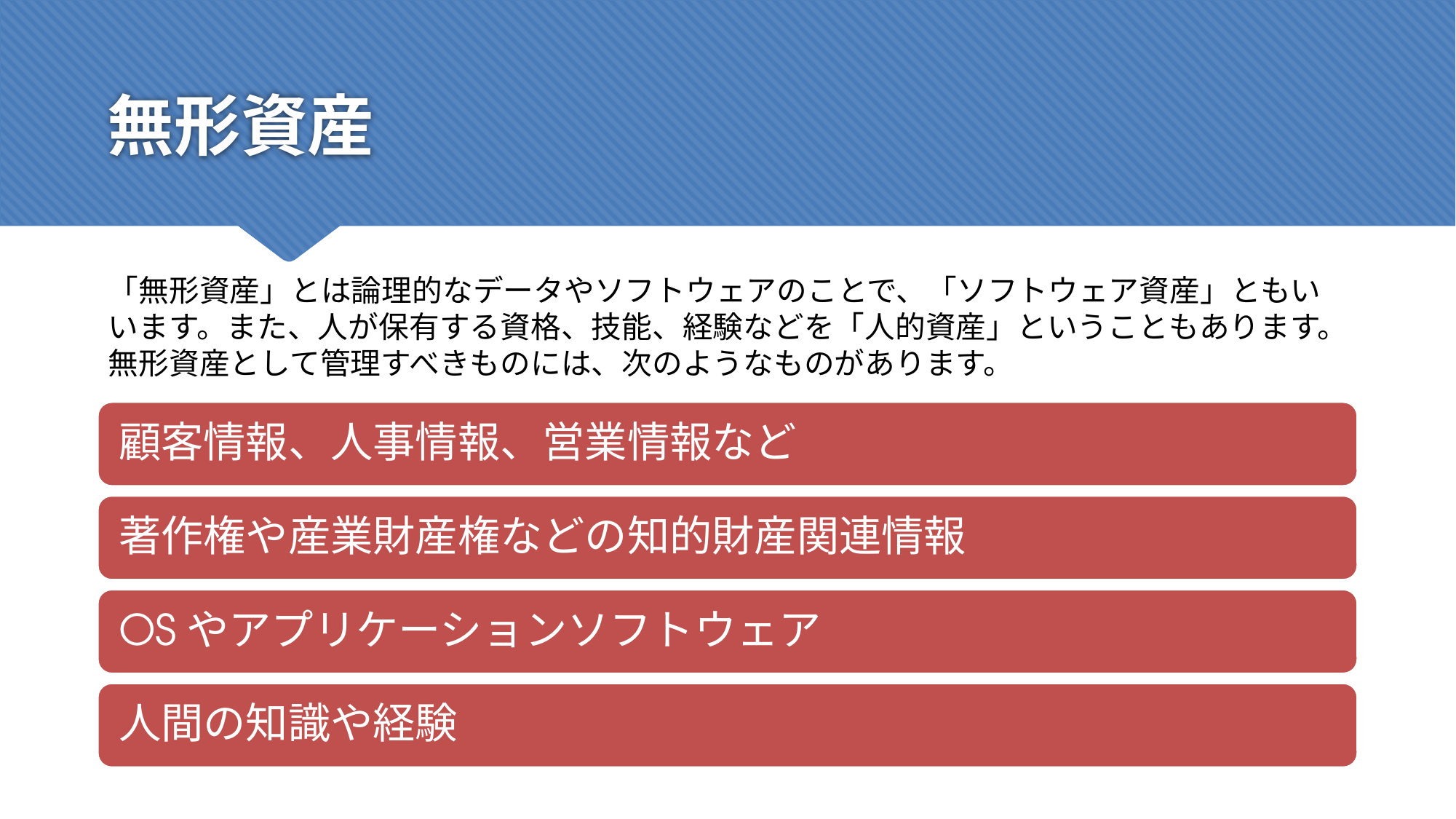

# 無形資産
「無形資産」とは論理的なデータやソフトウェアのことで、「ソフトウェア資産」ともいいます。また、人が保有する資格、技能、経験などを「人的資産」ということもあります。
無形資産として管理すべきものには、次のようなものがあります。
顧客情報、人事情報、営業情報など
著作権や産業財産権などの知的財産関連情報
OSやアプリケーションソフトウェア
人間の知識や経験